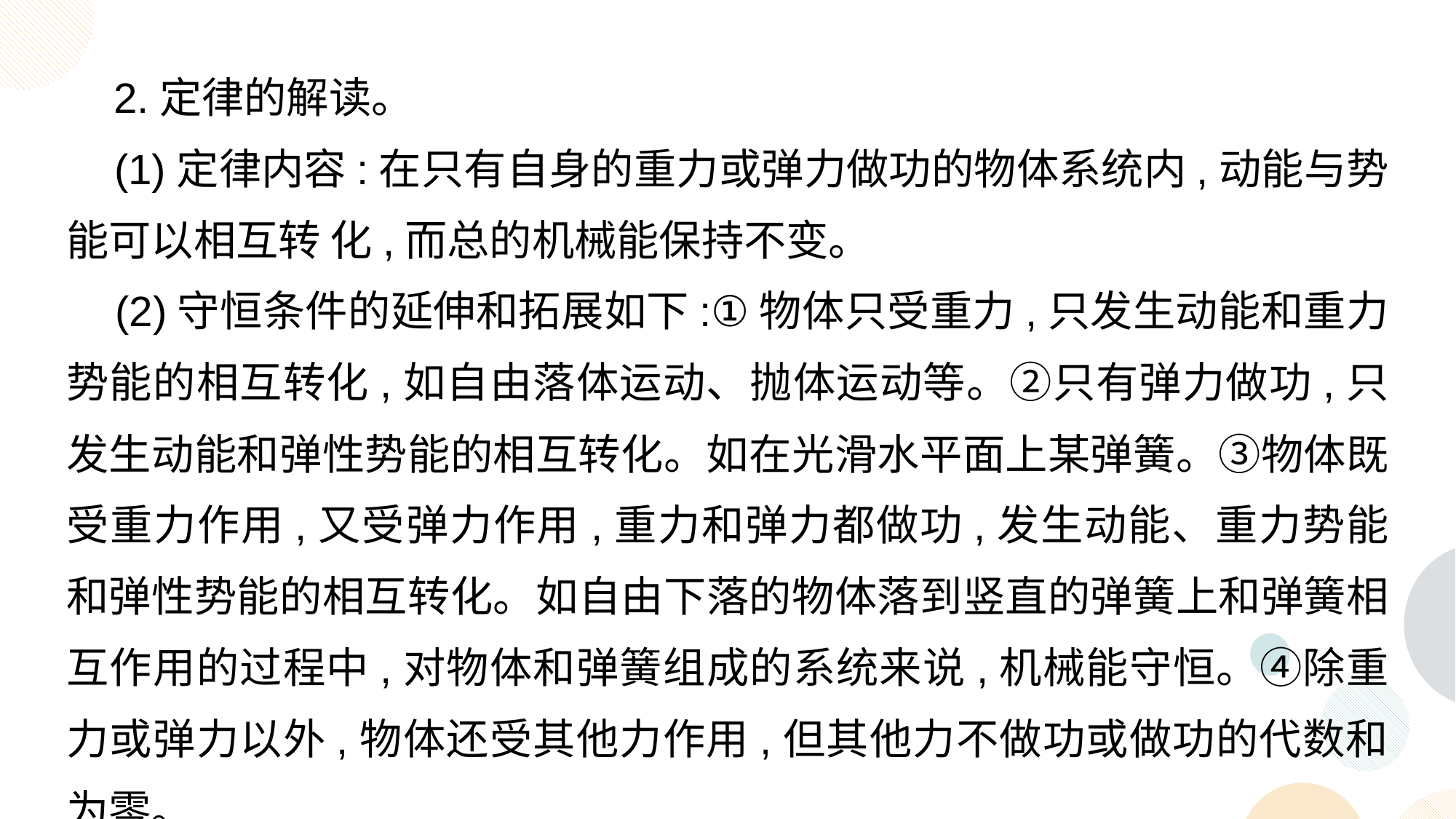

2.定律的解读。
    (1)定律内容:在只有自身的重力或弹力做功的物体系统内,动能与势能可以相互转 化,而总的机械能保持不变。
    (2)守恒条件的延伸和拓展如下:①物体只受重力,只发生动能和重力势能的相互转化,如自由落体运动、抛体运动等。②只有弹力做功,只发生动能和弹性势能的相互转化。如在光滑水平面上某弹簧。③物体既受重力作用,又受弹力作用,重力和弹力都做功,发生动能、重力势能和弹性势能的相互转化。如自由下落的物体落到竖直的弹簧上和弹簧相互作用的过程中,对物体和弹簧组成的系统来说,机械能守恒。④除重力或弹力以外,物体还受其他力作用,但其他力不做功或做功的代数和为零。